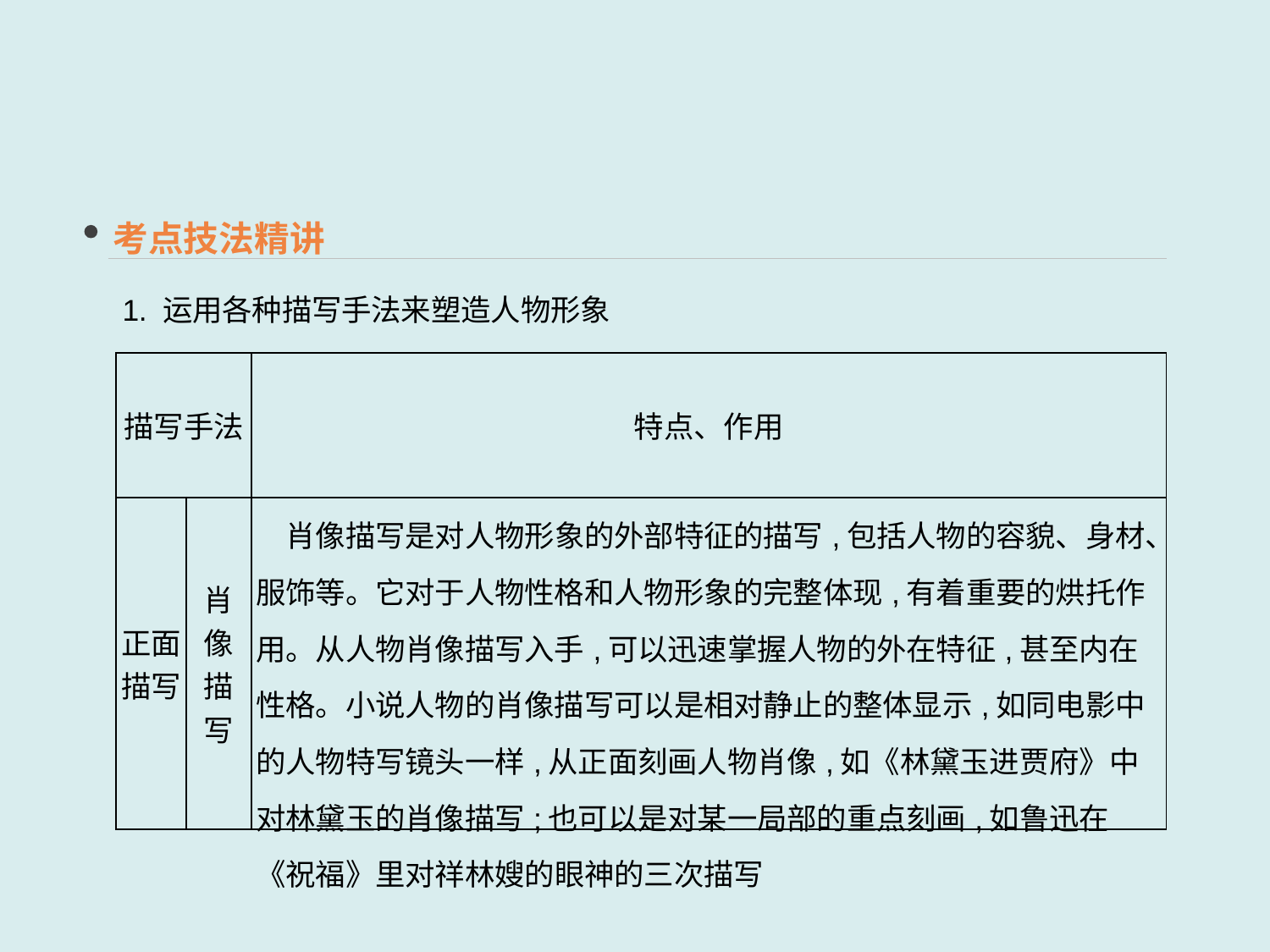

考点技法精讲

1. 运用各种描写手法来塑造人物形象
| 描写手法 |  | 特点、作用 |
| --- | --- | --- |
| 正面描写 | 肖像描写 | 肖像描写是对人物形象的外部特征的描写,包括人物的容貌、身材、服饰等。它对于人物性格和人物形象的完整体现,有着重要的烘托作用。从人物肖像描写入手,可以迅速掌握人物的外在特征,甚至内在性格。小说人物的肖像描写可以是相对静止的整体显示,如同电影中的人物特写镜头一样,从正面刻画人物肖像,如《林黛玉进贾府》中对林黛玉的肖像描写;也可以是对某一局部的重点刻画,如鲁迅在《祝福》里对祥林嫂的眼神的三次描写 |